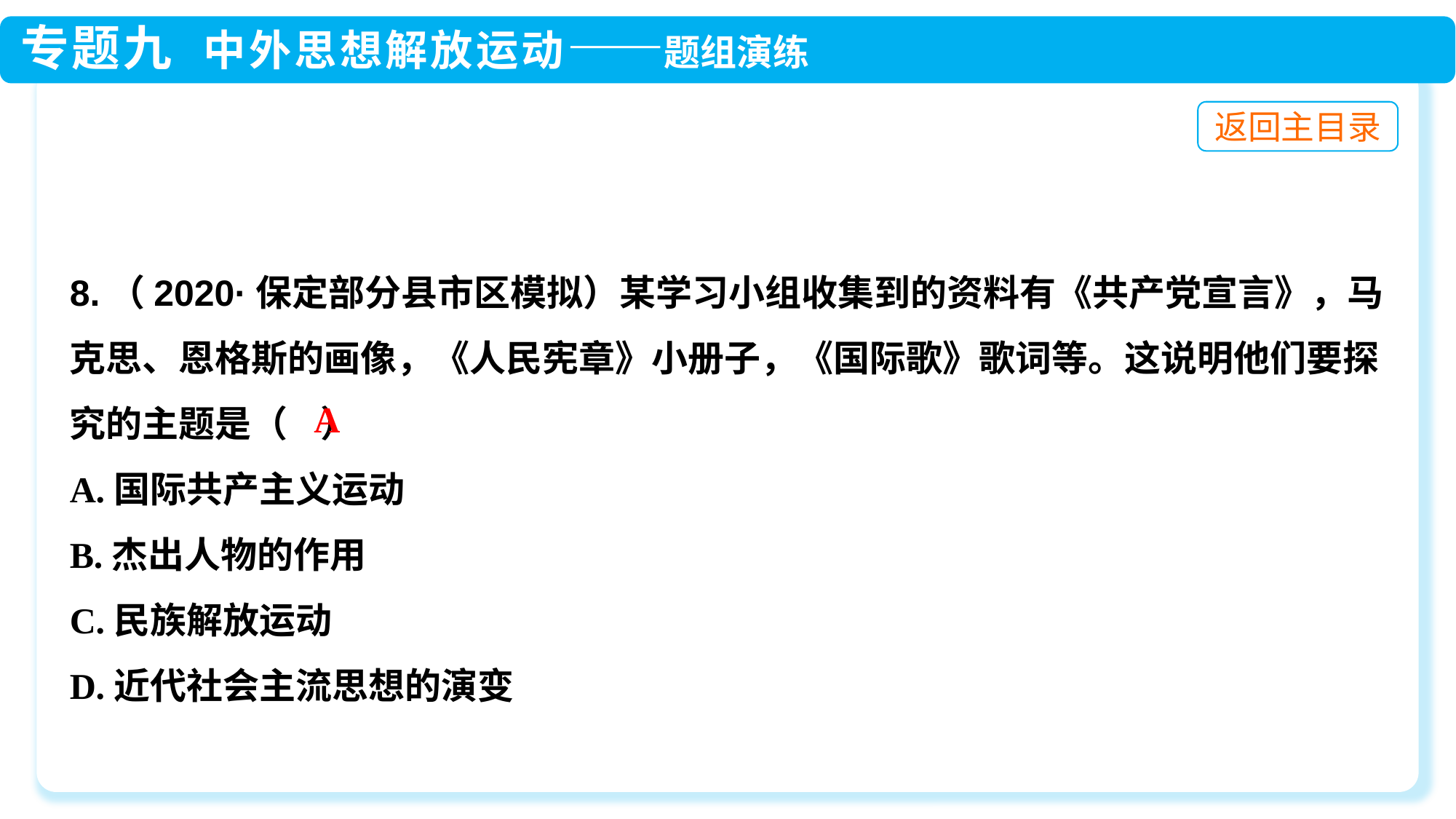

8.（2020·保定部分县市区模拟）某学习小组收集到的资料有《共产党宣言》，马克思、恩格斯的画像，《人民宪章》小册子，《国际歌》歌词等。这说明他们要探究的主题是（    ）
A.国际共产主义运动
B.杰出人物的作用
C.民族解放运动
D.近代社会主流思想的演变
A